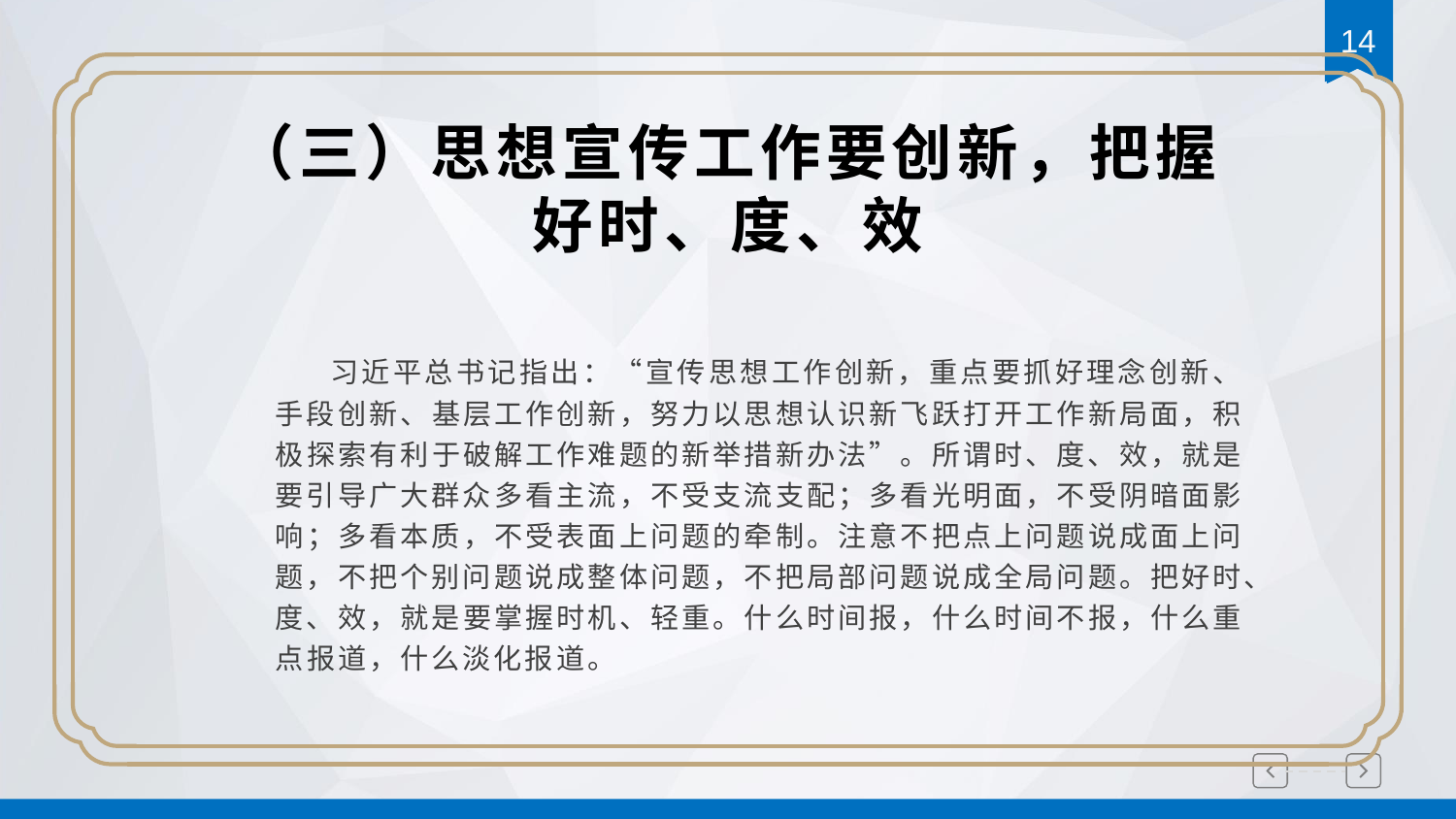

（三）思想宣传工作要创新，把握好时、度、效
     习近平总书记指出：“宣传思想工作创新，重点要抓好理念创新、手段创新、基层工作创新，努力以思想认识新飞跃打开工作新局面，积极探索有利于破解工作难题的新举措新办法”。所谓时、度、效，就是要引导广大群众多看主流，不受支流支配；多看光明面，不受阴暗面影响；多看本质，不受表面上问题的牵制。注意不把点上问题说成面上问题，不把个别问题说成整体问题，不把局部问题说成全局问题。把好时、度、效，就是要掌握时机、轻重。什么时间报，什么时间不报，什么重点报道，什么淡化报道。